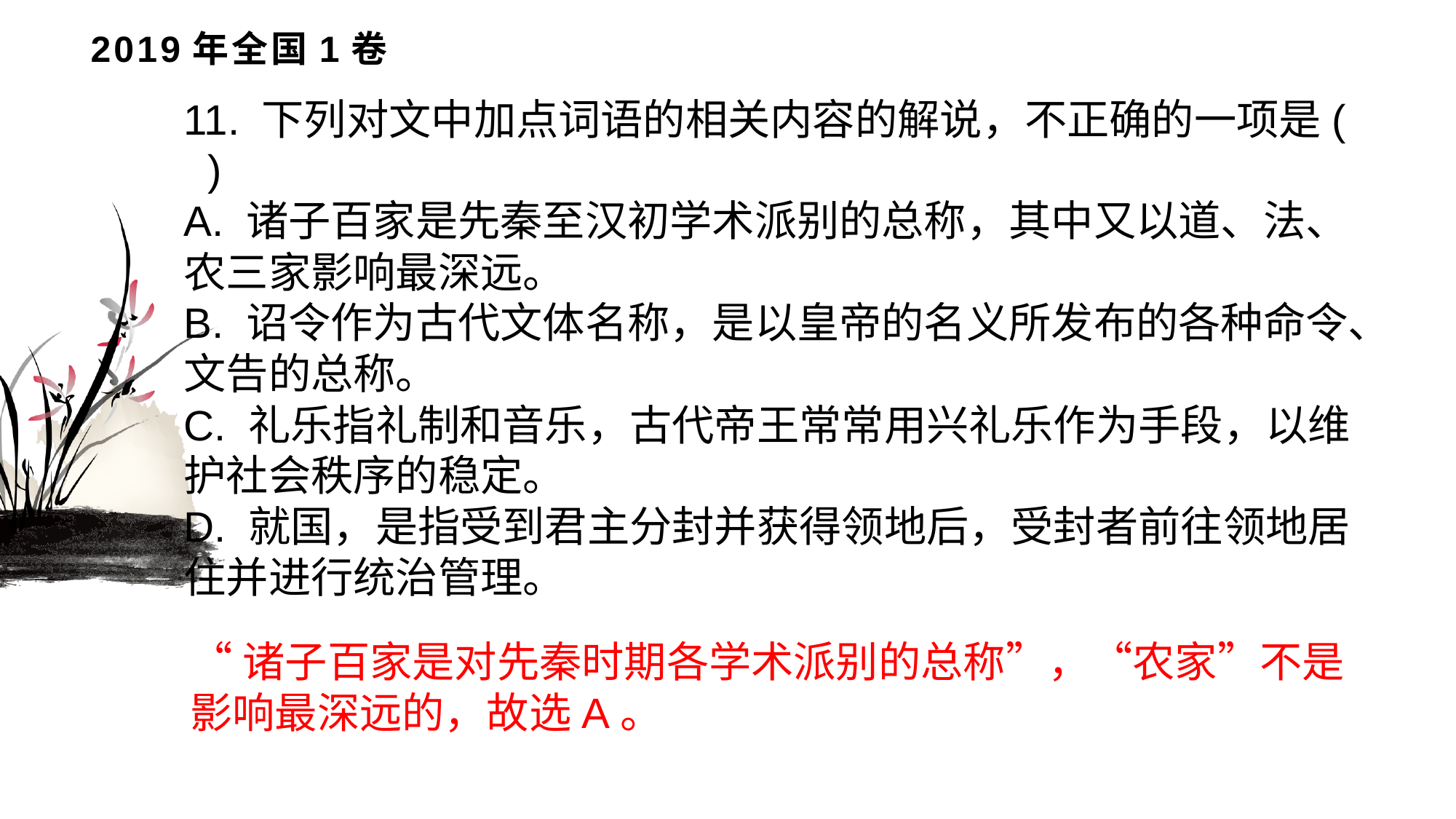

# 2019年全国1卷
11. 下列对文中加点词语的相关内容的解说，不正确的一项是(     )
A. 诸子百家是先秦至汉初学术派别的总称，其中又以道、法、农三家影响最深远。
B. 诏令作为古代文体名称，是以皇帝的名义所发布的各种命令、文告的总称。
C. 礼乐指礼制和音乐，古代帝王常常用兴礼乐作为手段，以维护社会秩序的稳定。
D. 就国，是指受到君主分封并获得领地后，受封者前往领地居住并进行统治管理。
“诸子百家是对先秦时期各学术派别的总称”，“农家”不是
影响最深远的，故选A。